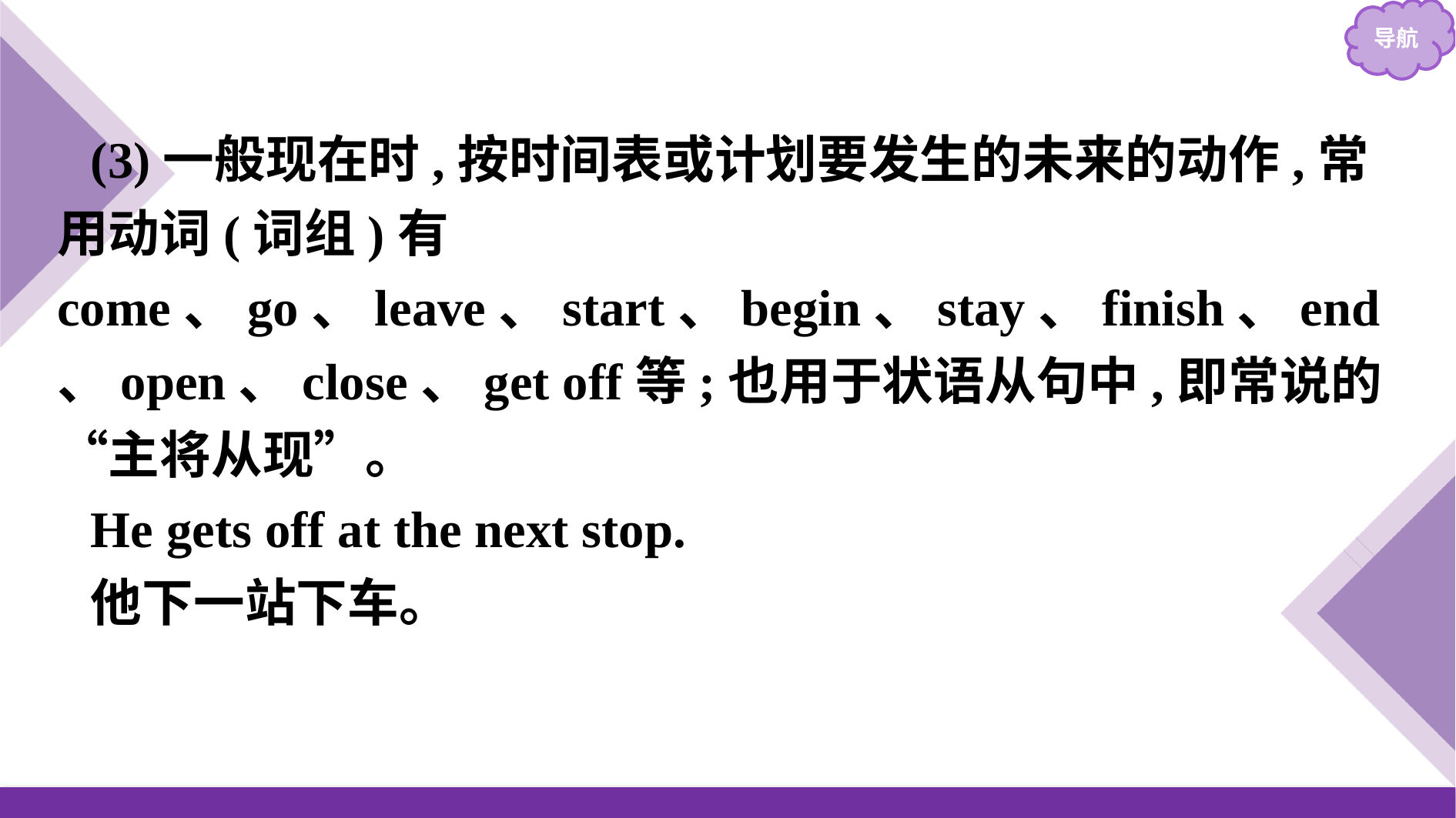

(3)一般现在时,按时间表或计划要发生的未来的动作,常用动词(词组)有come、go、leave、start、begin、stay、finish、end、open、close、get off等;也用于状语从句中,即常说的“主将从现”。
He gets off at the next stop.
他下一站下车。